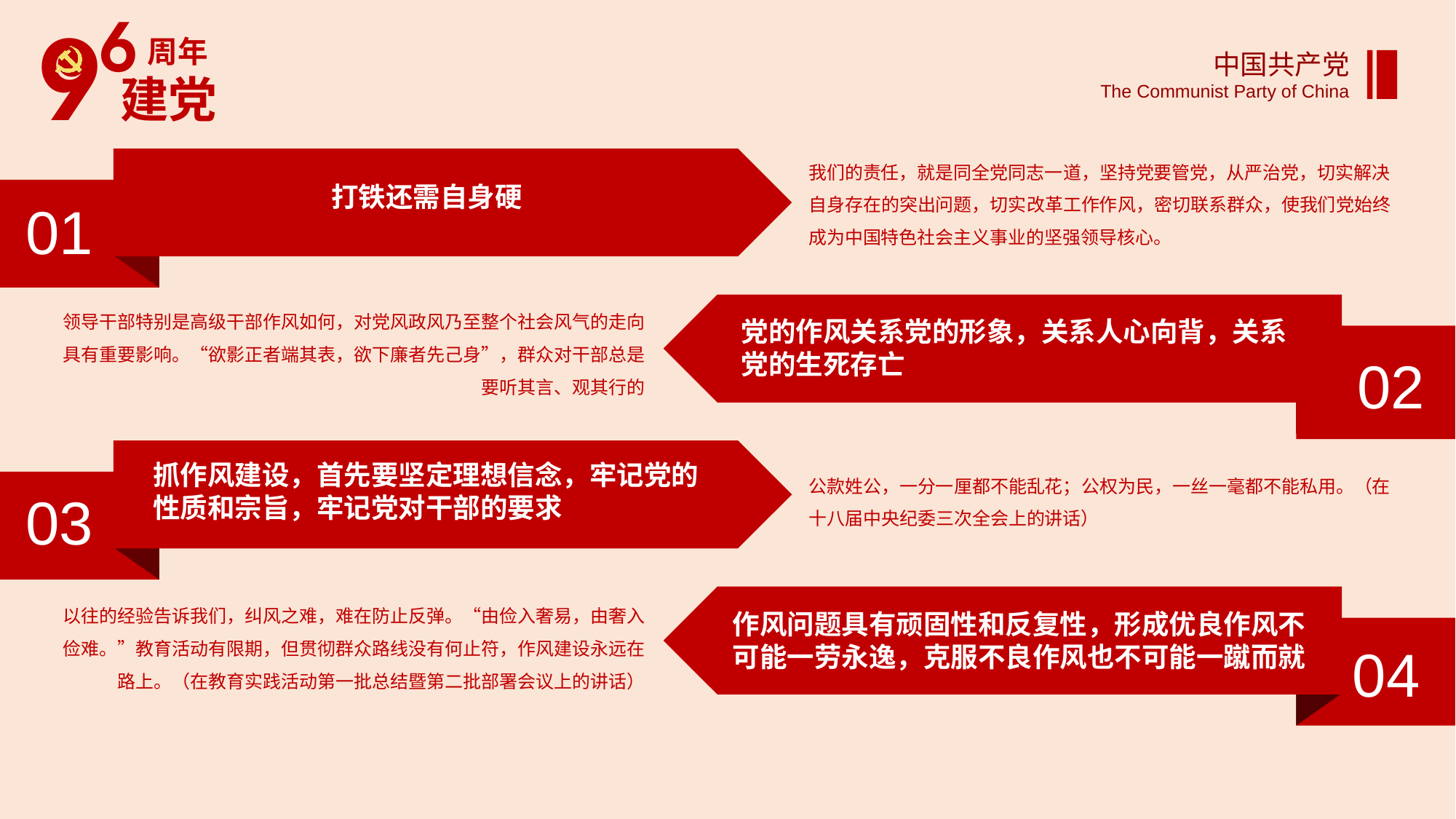

中国共产党
The Communist Party of China

我们的责任，就是同全党同志一道，坚持党要管党，从严治党，切实解决自身存在的突出问题，切实改革工作作风，密切联系群众，使我们党始终成为中国特色社会主义事业的坚强领导核心。

打铁还需自身硬

01

领导干部特别是高级干部作风如何，对党风政风乃至整个社会风气的走向具有重要影响。“欲影正者端其表，欲下廉者先己身”，群众对干部总是要听其言、观其行的

党的作风关系党的形象，关系人心向背，关系党的生死存亡

01
02

抓作风建设，首先要坚定理想信念，牢记党的性质和宗旨，牢记党对干部的要求

03

公款姓公，一分一厘都不能乱花；公权为民，一丝一毫都不能私用。（在十八届中央纪委三次全会上的讲话）

作风问题具有顽固性和反复性，形成优良作风不可能一劳永逸，克服不良作风也不可能一蹴而就

04

以往的经验告诉我们，纠风之难，难在防止反弹。“由俭入奢易，由奢入俭难。”教育活动有限期，但贯彻群众路线没有何止符，作风建设永远在路上。（在教育实践活动第一批总结暨第二批部署会议上的讲话）